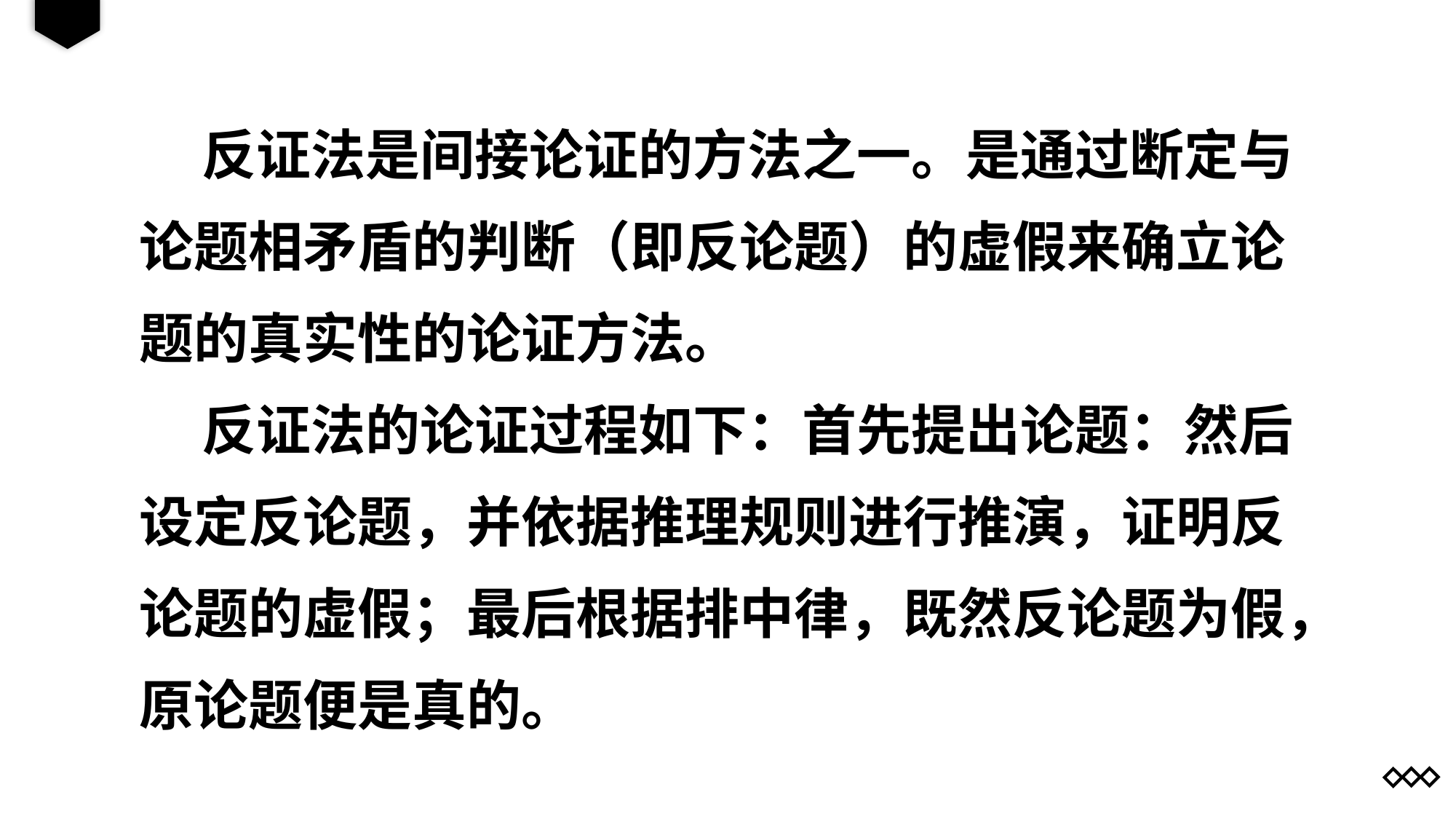

反证法是间接论证的方法之一。是通过断定与论题相矛盾的判断（即反论题）的虚假来确立论题的真实性的论证方法。
    反证法的论证过程如下：首先提出论题：然后设定反论题，并依据推理规则进行推演，证明反论题的虚假；最后根据排中律，既然反论题为假，原论题便是真的。